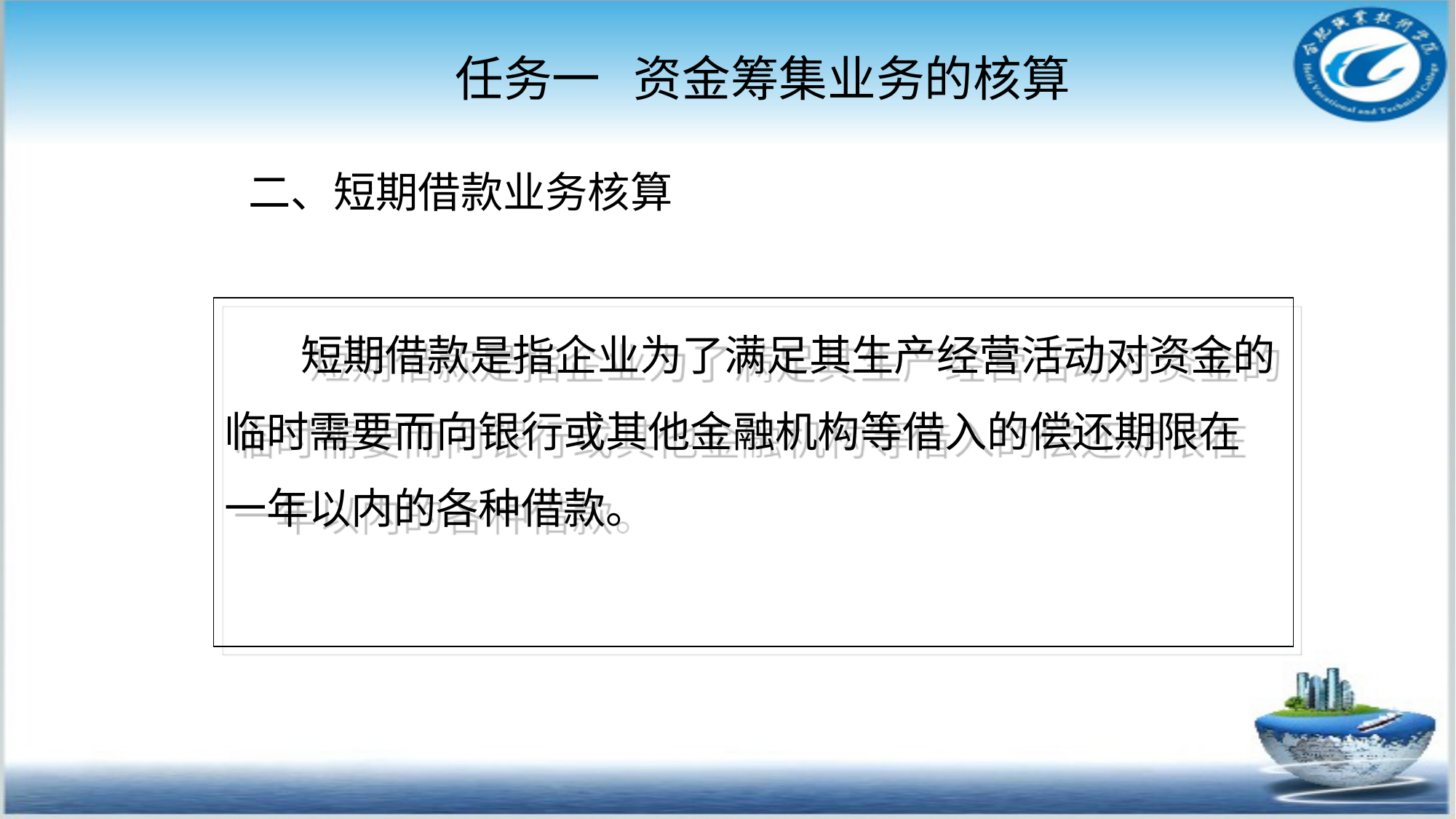

任务一   资金筹集业务的核算
二、短期借款业务核算
       短期借款是指企业为了满足其生产经营活动对资金的临时需要而向银行或其他金融机构等借入的偿还期限在一年以内的各种借款。